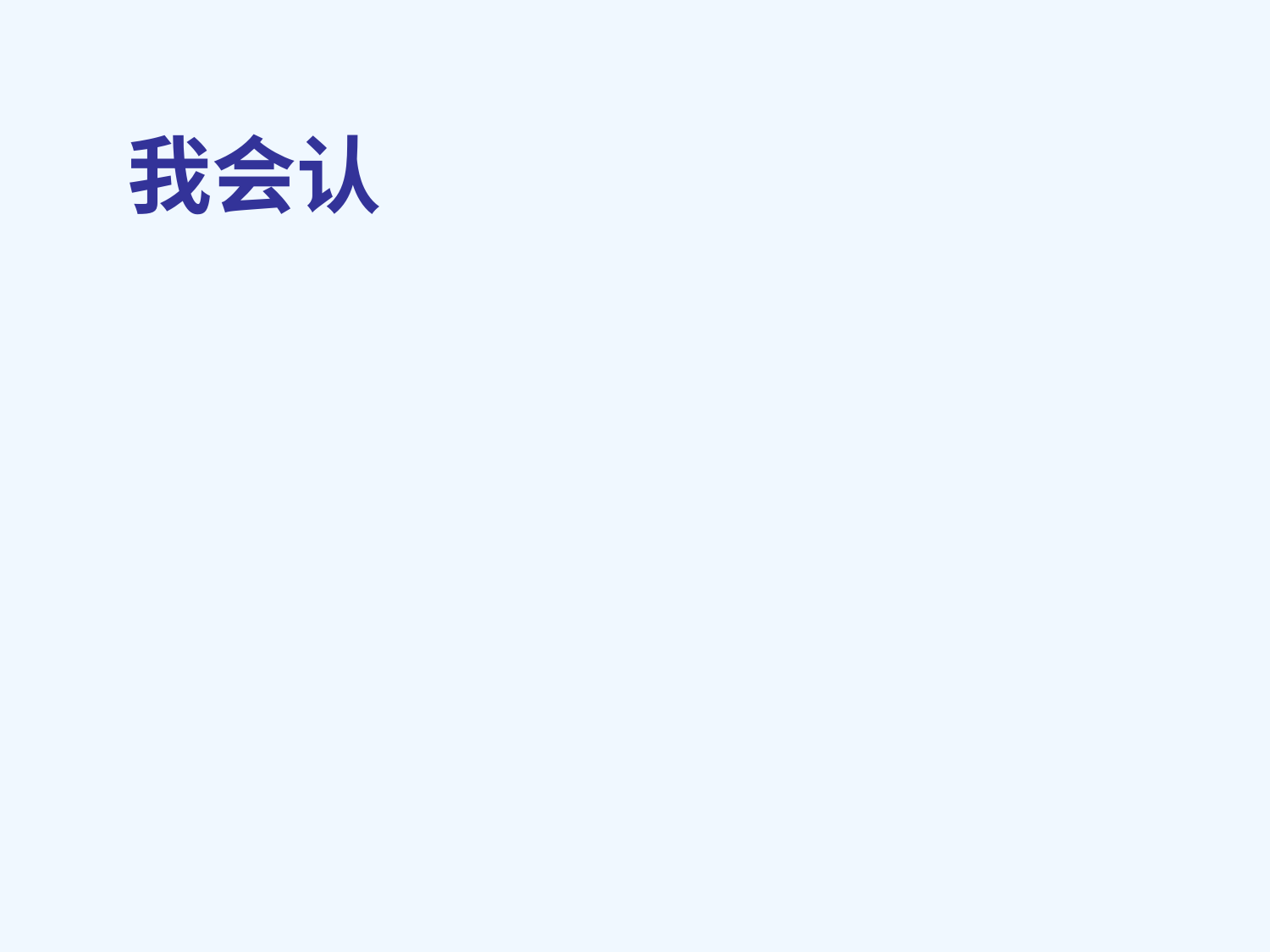

我会认
 猴   结   掰   扛
 满   扔   摘   捧
 瓜   抱   蹦   追